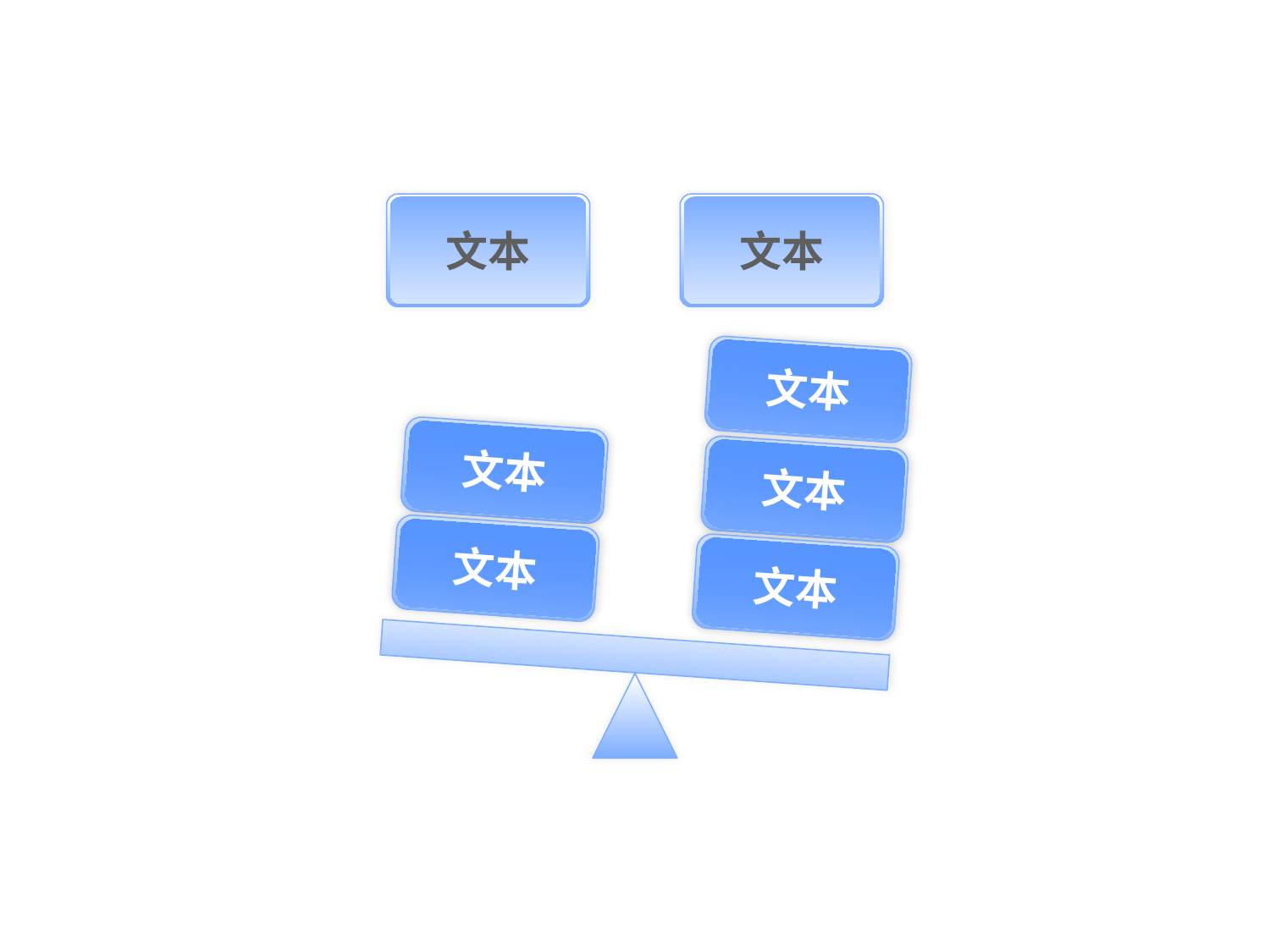

文本

文本

文本

文本

文本

文本

文本